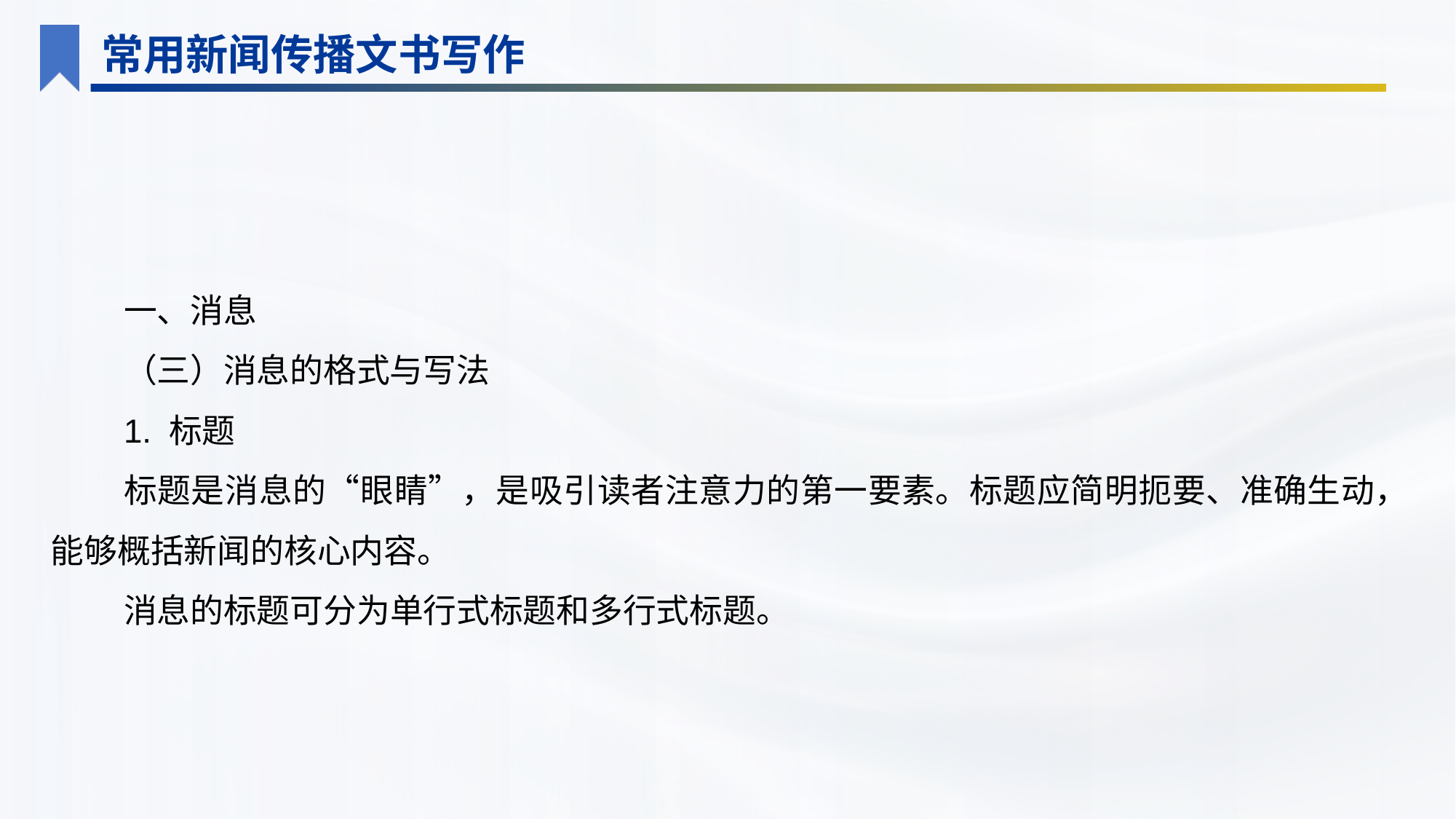

常用新闻传播文书写作
一、消息
（三）消息的格式与写法
1. 标题
标题是消息的“眼睛”，是吸引读者注意力的第一要素。标题应简明扼要、准确生动，能够概括新闻的核心内容。
消息的标题可分为单行式标题和多行式标题。